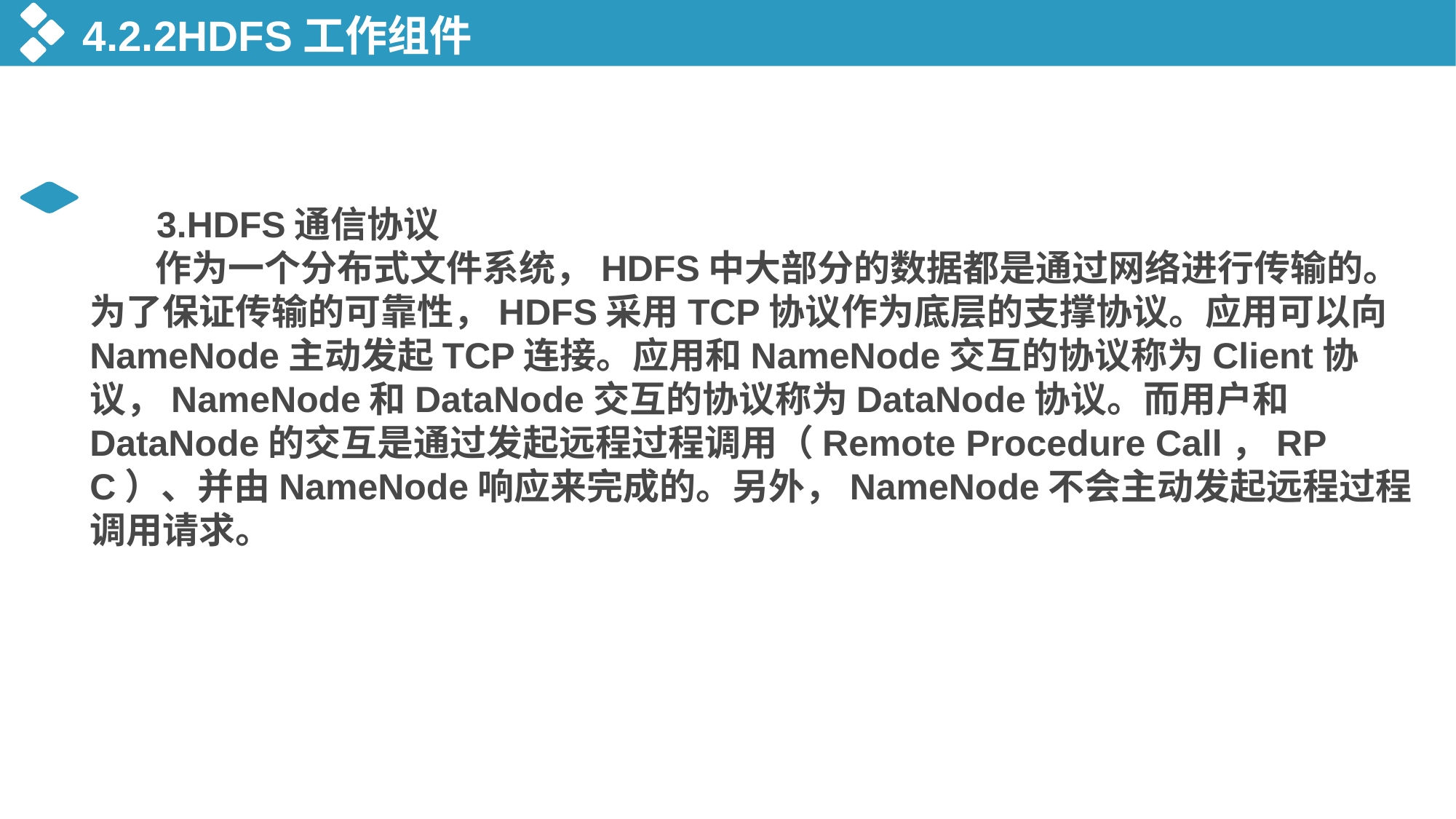

4.2.2HDFS工作组件

        3.HDFS通信协议
       作为一个分布式文件系统，HDFS中大部分的数据都是通过网络进行传输的。为了保证传输的可靠性，HDFS采用TCP协议作为底层的支撑协议。应用可以向NameNode主动发起TCP连接。应用和NameNode交互的协议称为Client协议，NameNode和DataNode交互的协议称为DataNode协议。而用户和DataNode的交互是通过发起远程过程调用（Remote Procedure Call，RPC）、并由NameNode响应来完成的。另外，NameNode不会主动发起远程过程调用请求。